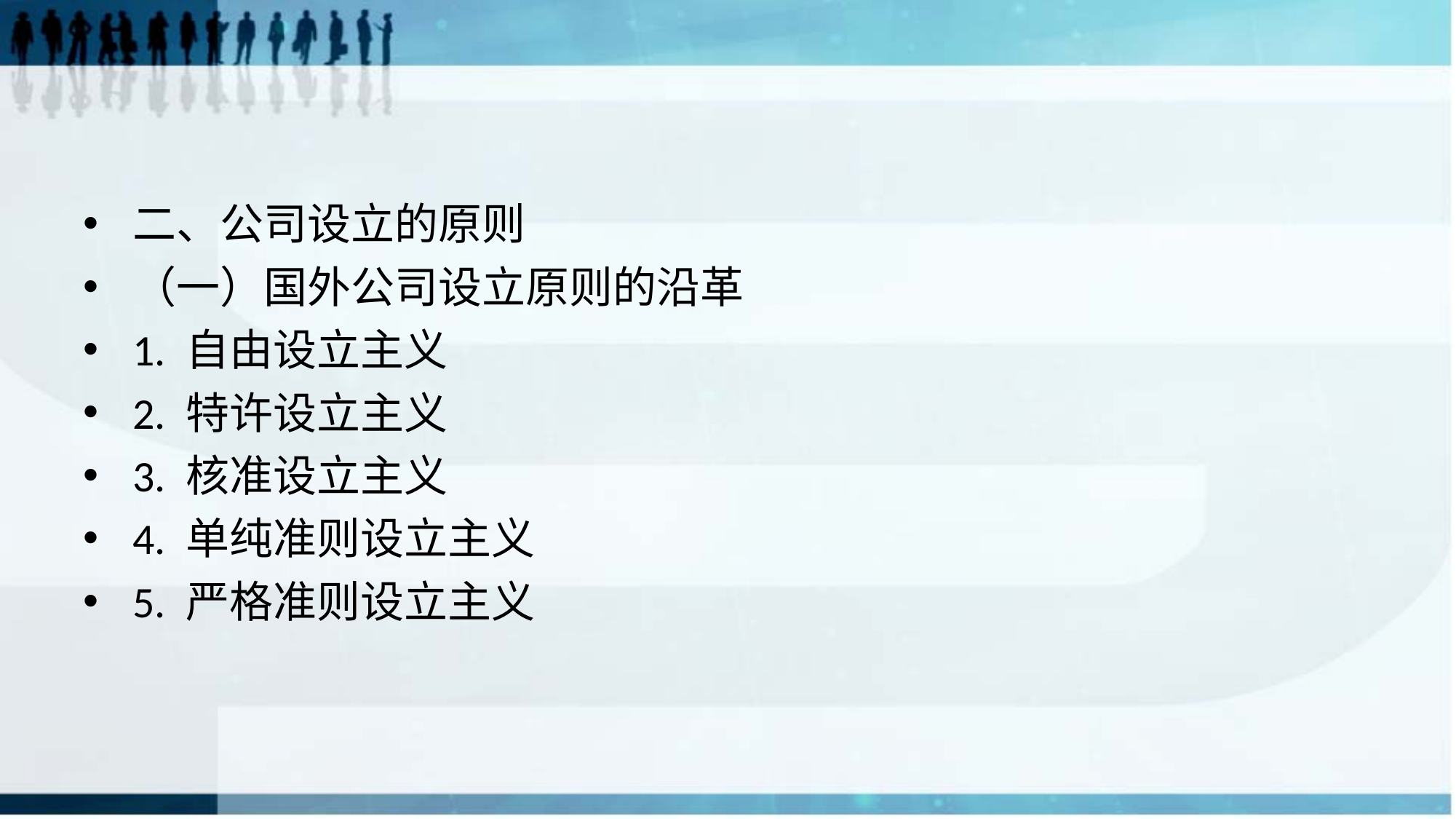

#
二、公司设立的原则
（一）国外公司设立原则的沿革
1. 自由设立主义
2. 特许设立主义
3. 核准设立主义
4. 单纯准则设立主义
5. 严格准则设立主义